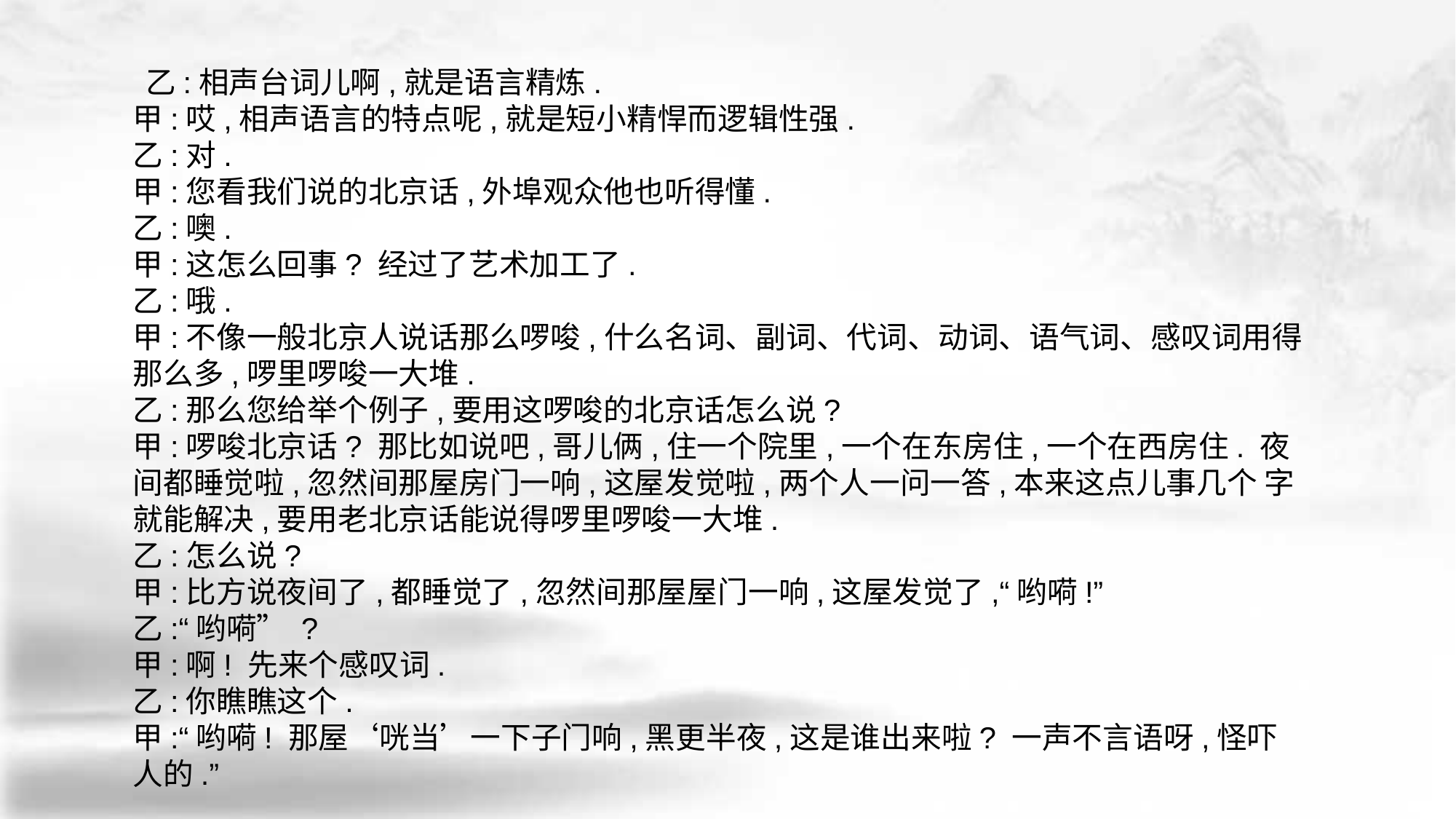

乙:相声台词儿啊,就是语言精炼.
甲:哎,相声语言的特点呢,就是短小精悍而逻辑性强.
乙:对.
甲:您看我们说的北京话,外埠观众他也听得懂.
乙:噢.
甲:这怎么回事? 经过了艺术加工了.
乙:哦.
甲:不像一般北京人说话那么啰唆,什么名词、副词、代词、动词、语气词、感叹词用得 那么多,啰里啰唆一大堆.
乙:那么您给举个例子,要用这啰唆的北京话怎么说?
甲:啰唆北京话? 那比如说吧,哥儿俩,住一个院里,一个在东房住,一个在西房住. 夜间都睡觉啦,忽然间那屋房门一响,这屋发觉啦,两个人一问一答,本来这点儿事几个 字就能解决,要用老北京话能说得啰里啰唆一大堆.
乙:怎么说?
甲:比方说夜间了,都睡觉了,忽然间那屋屋门一响,这屋发觉了,“哟嗬!”
乙:“哟嗬” ?
甲:啊! 先来个感叹词.
乙:你瞧瞧这个.
甲:“哟嗬! 那屋‘咣当’一下子门响,黑更半夜,这是谁出来啦? 一声不言语呀,怪吓 人的.”